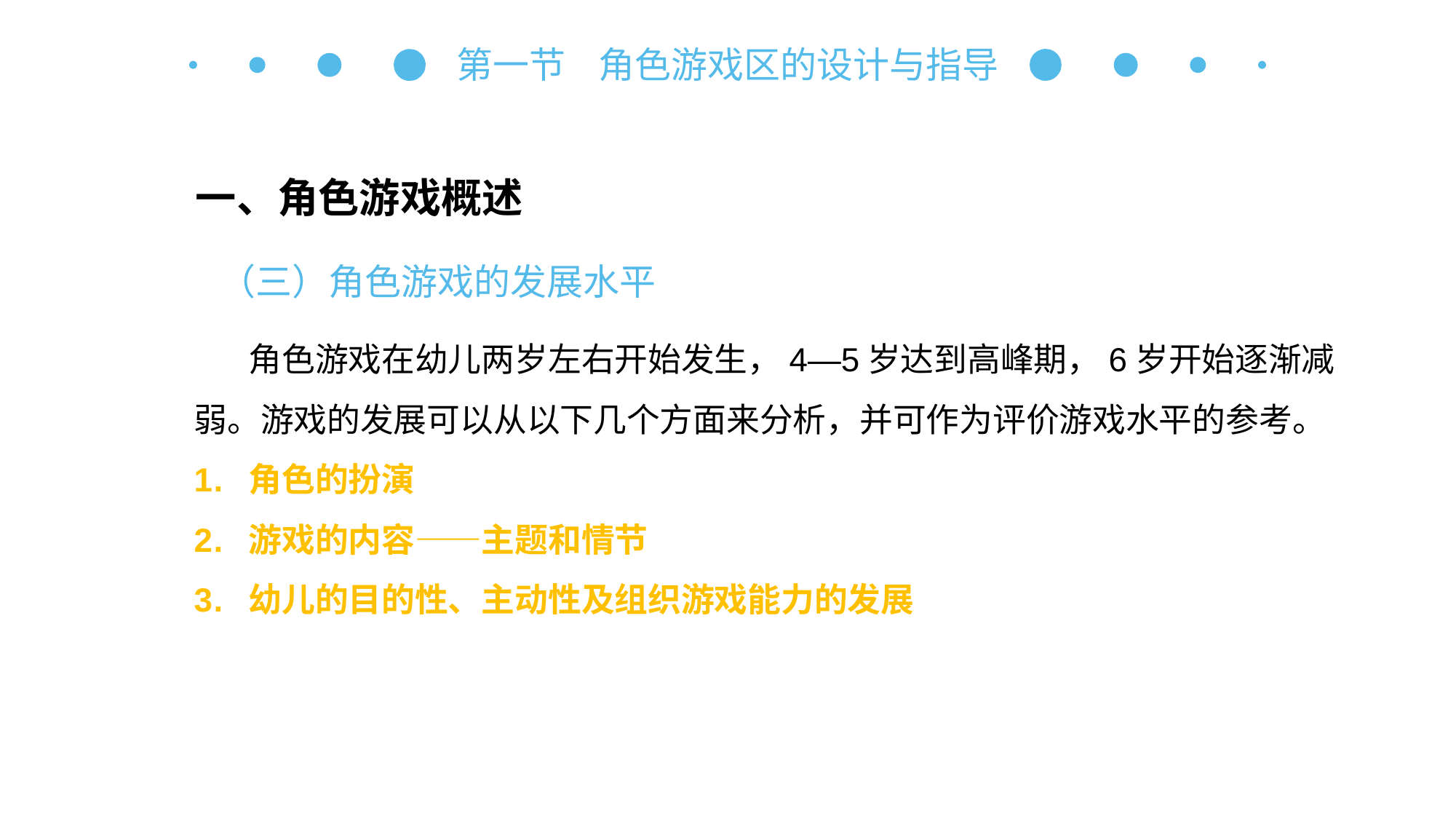

第一节    角色游戏区的设计与指导

一、角色游戏概述
（三）角色游戏的发展水平
角色游戏在幼儿两岁左右开始发生，4—5岁达到高峰期，6岁开始逐渐减弱。游戏的发展可以从以下几个方面来分析，并可作为评价游戏水平的参考。
角色的扮演
游戏的内容——主题和情节
幼儿的目的性、主动性及组织游戏能力的发展